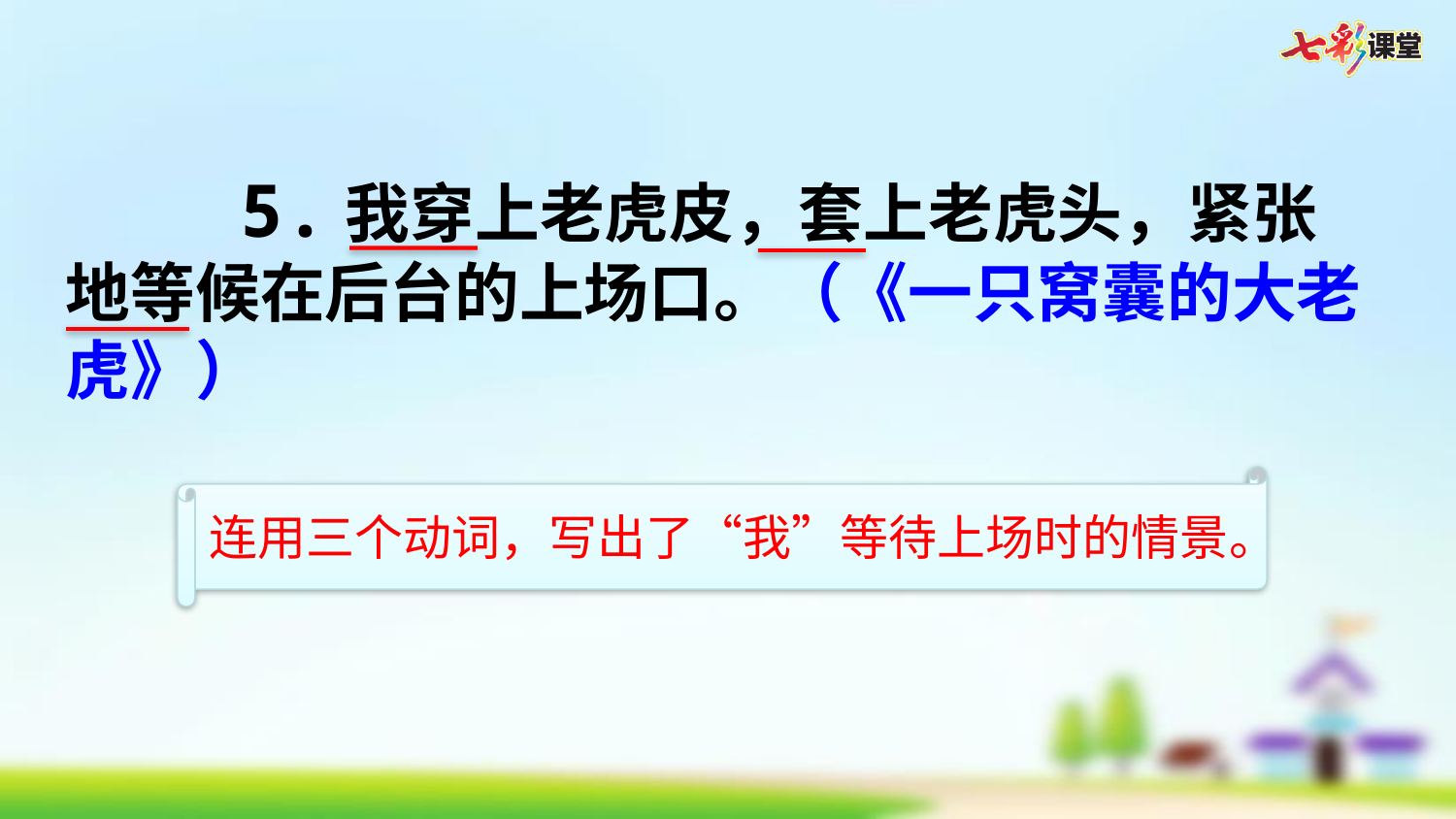

5.我穿上老虎皮，套上老虎头，紧张地等候在后台的上场口。（《一只窝囊的大老虎》）
连用三个动词，写出了“我”等待上场时的情景。